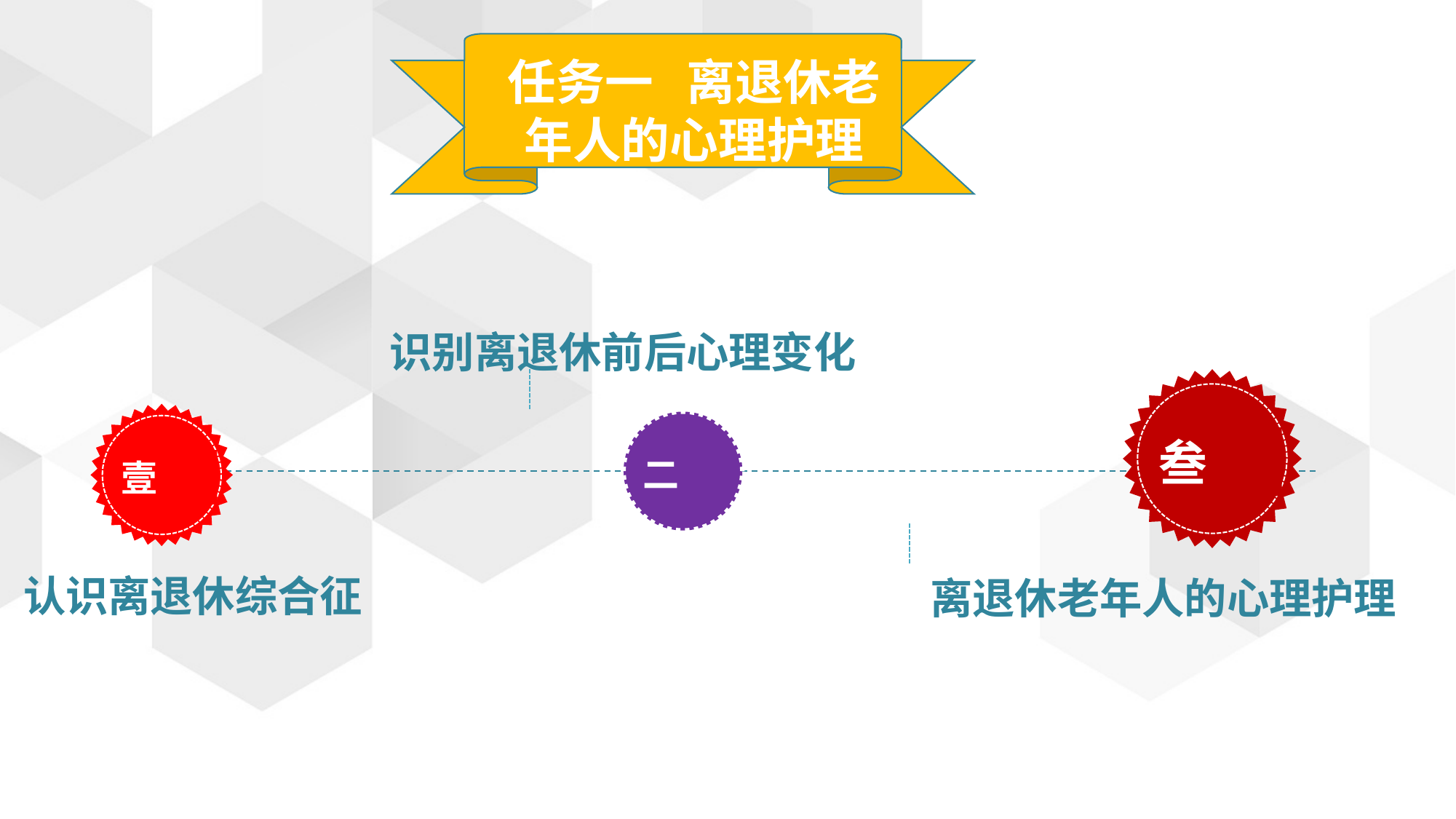

任务一   离退休老年人的心理护理
识别离退休前后心理变化

叁

壹

二
认识离退休综合征
离退休老年人的心理护理